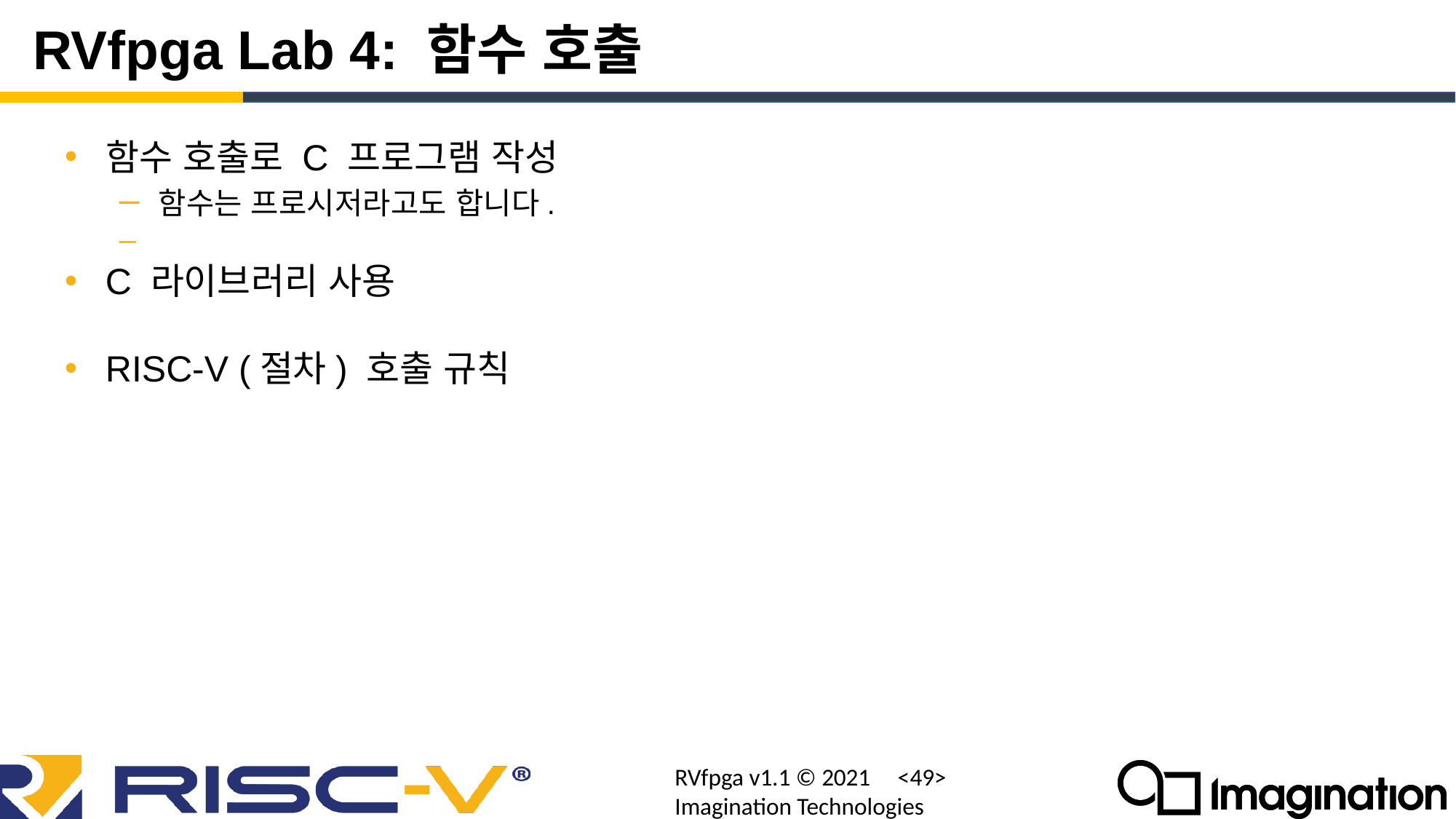

# RVfpga Lab 4: 함수 호출
함수 호출로 C 프로그램 작성
 함수는 프로시저라고도 합니다.

C 라이브러리 사용

RISC-V (절차) 호출 규칙